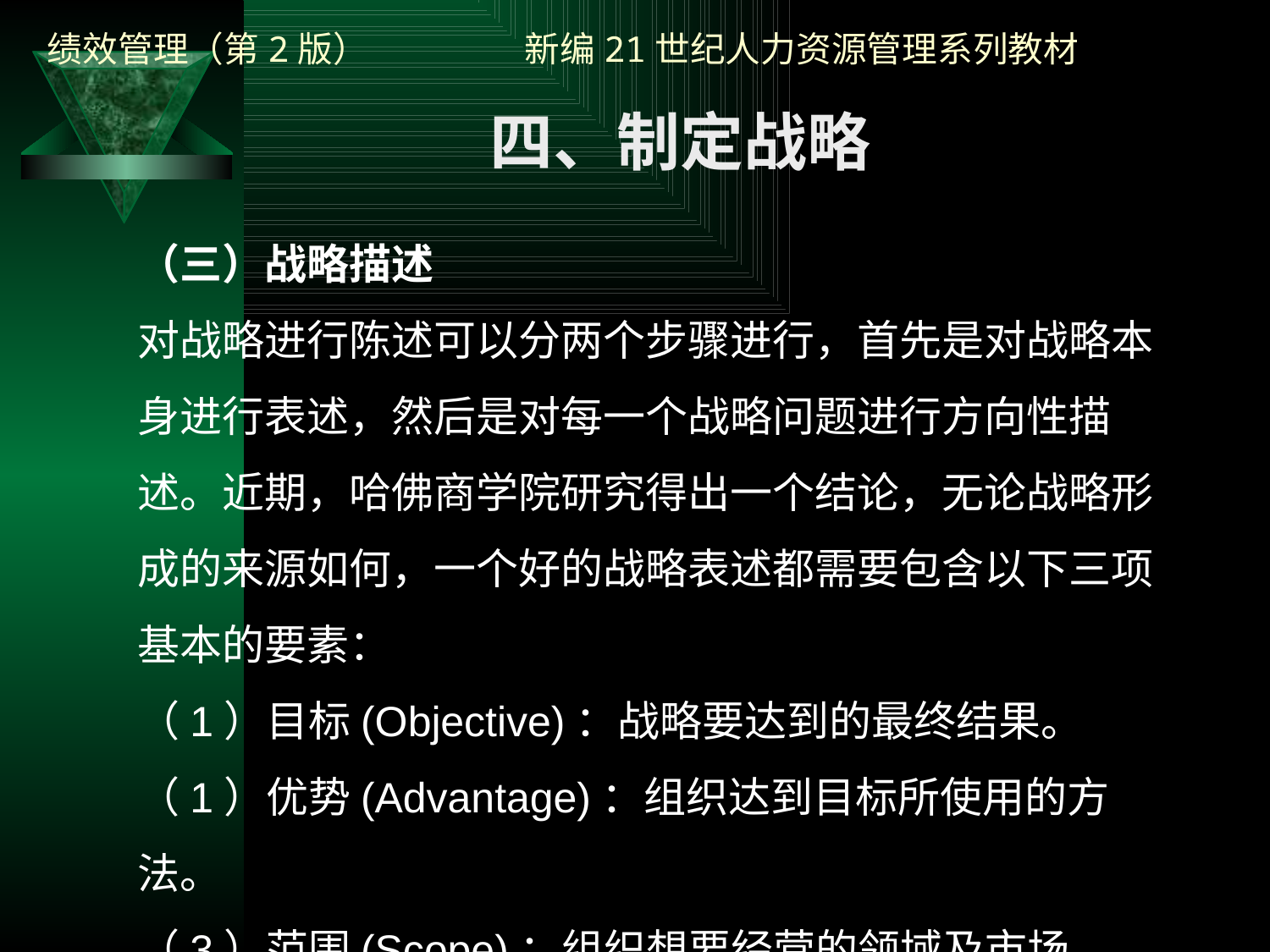

四、制定战略
（三）战略描述
对战略进行陈述可以分两个步骤进行，首先是对战略本身进行表述，然后是对每一个战略问题进行方向性描述。近期，哈佛商学院研究得出一个结论，无论战略形成的来源如何，一个好的战略表述都需要包含以下三项基本的要素：
（1）目标(Objective)：战略要达到的最终结果。
（1）优势(Advantage)：组织达到目标所使用的方法。
（3）范围(Scope)：组织想要经营的领域及市场